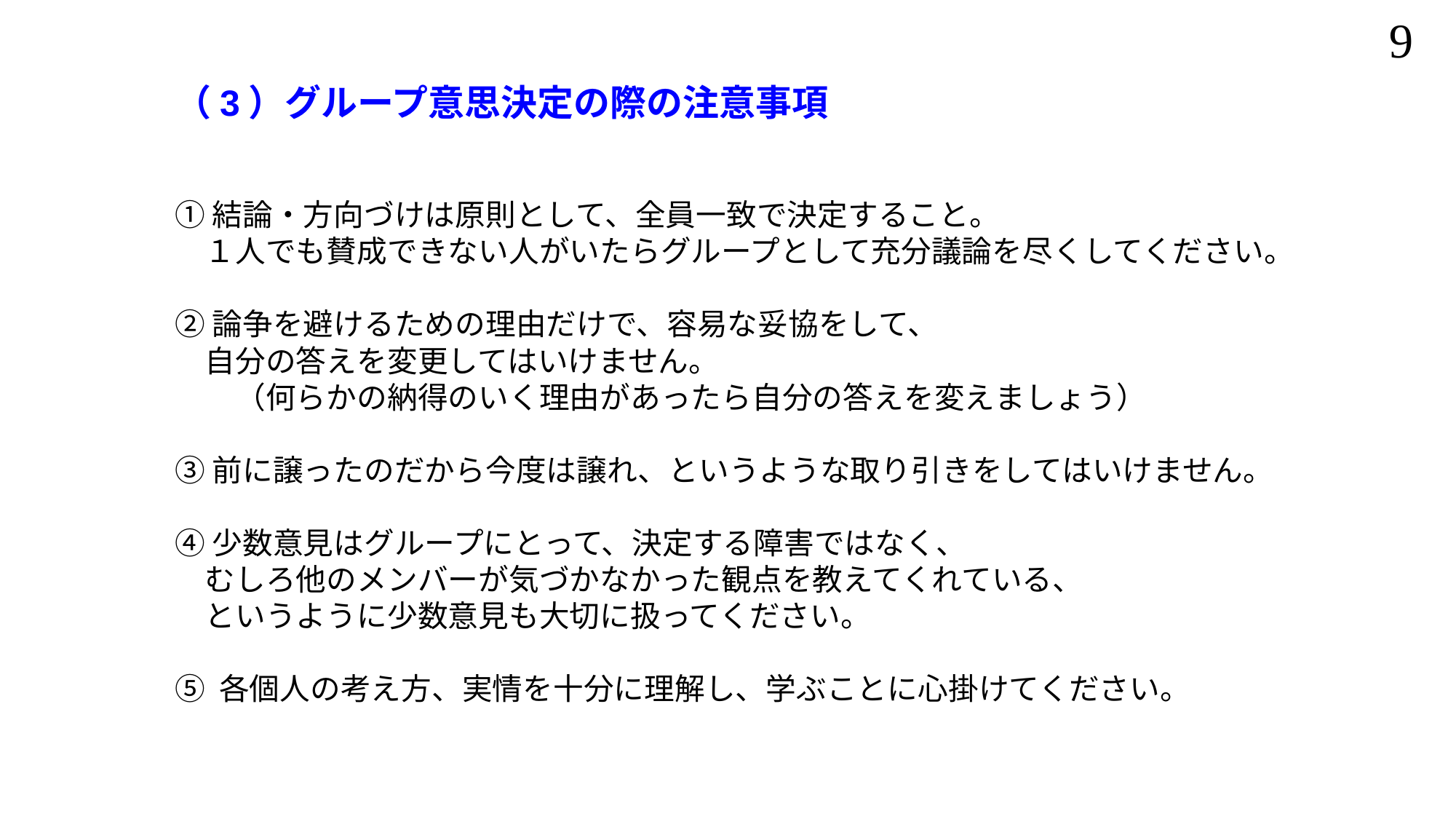

（3）グループ意思決定の際の注意事項

①結論・方向づけは原則として、全員一致で決定すること。
　１人でも賛成できない人がいたらグループとして充分議論を尽くしてください。

②論争を避けるための理由だけで、容易な妥協をして、
　自分の答えを変更してはいけません。
　　（何らかの納得のいく理由があったら自分の答えを変えましょう）

③前に譲ったのだから今度は譲れ、というような取り引きをしてはいけません。

④少数意見はグループにとって、決定する障害ではなく、
　むしろ他のメンバーが気づかなかった観点を教えてくれている、
　というように少数意見も大切に扱ってください。

⑤ 各個人の考え方、実情を十分に理解し、学ぶことに心掛けてください。